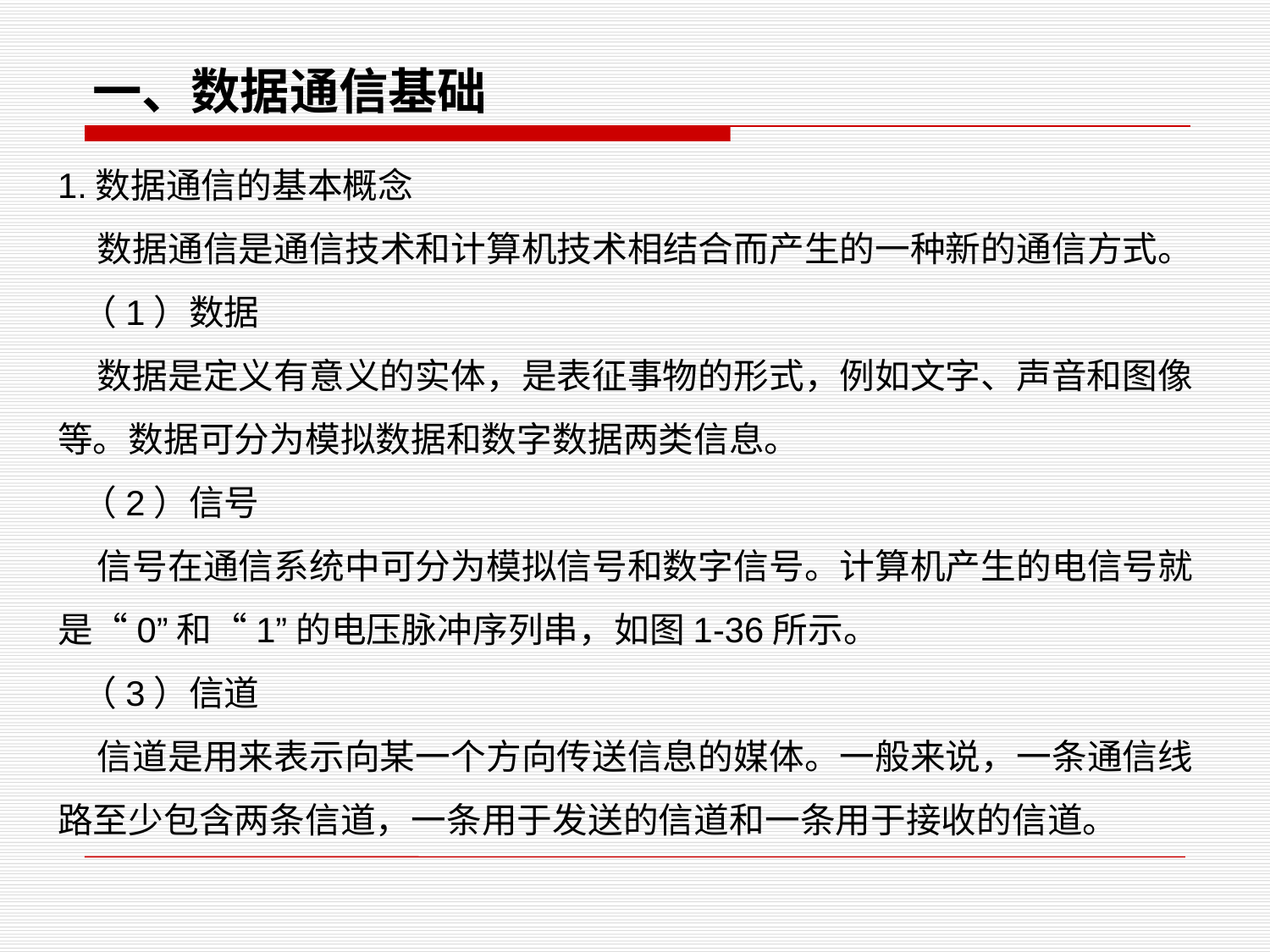

一、数据通信基础
1.数据通信的基本概念
    数据通信是通信技术和计算机技术相结合而产生的一种新的通信方式。
  （1）数据
    数据是定义有意义的实体，是表征事物的形式，例如文字、声音和图像等。数据可分为模拟数据和数字数据两类信息。
  （2）信号
    信号在通信系统中可分为模拟信号和数字信号。计算机产生的电信号就是“0”和“1”的电压脉冲序列串，如图1-36所示。
  （3）信道
    信道是用来表示向某一个方向传送信息的媒体。一般来说，一条通信线路至少包含两条信道，一条用于发送的信道和一条用于接收的信道。
70